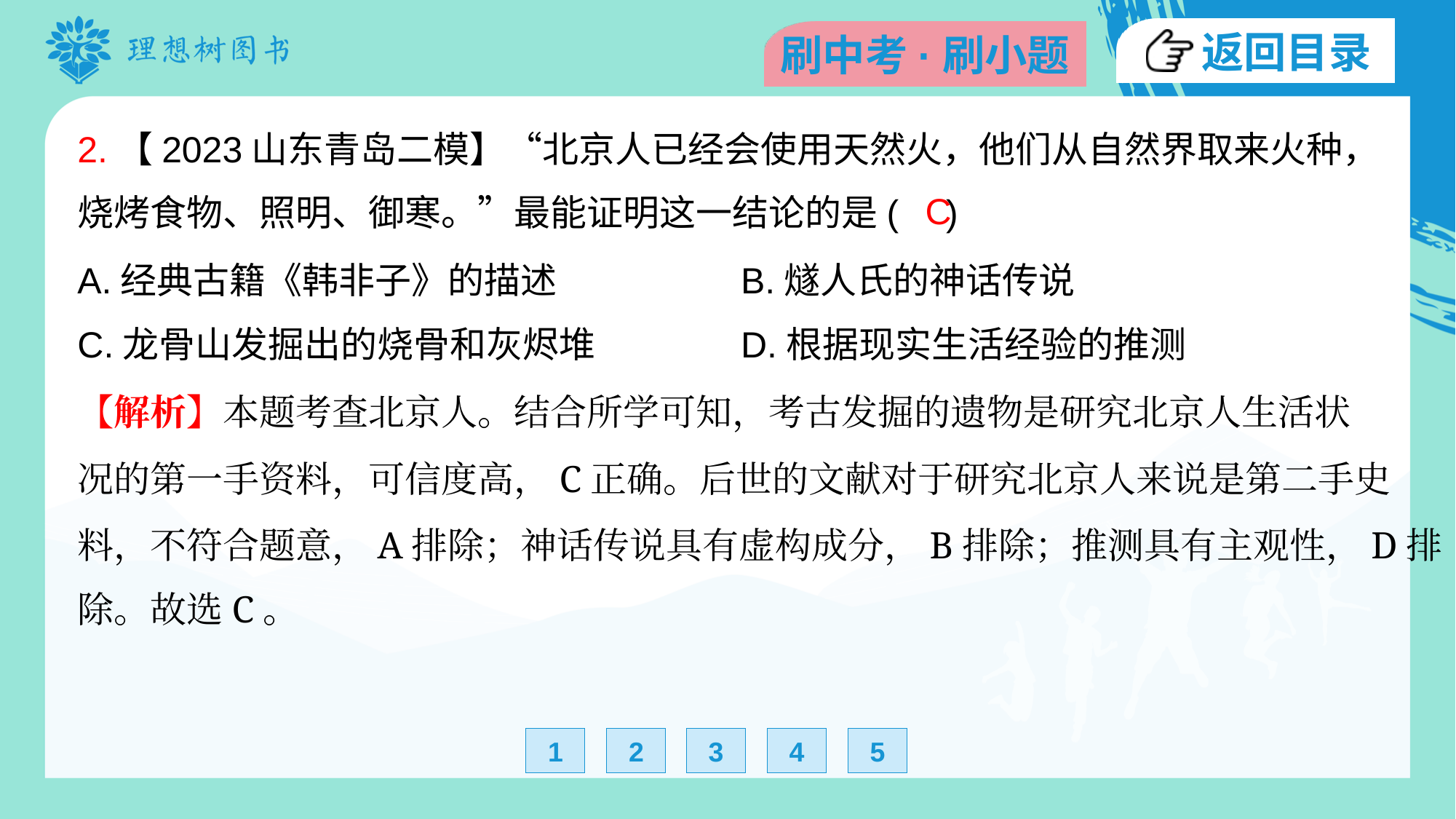

2.【2023山东青岛二模】“北京人已经会使用天然火，他们从自然界取来火种，
烧烤食物、照明、御寒。”最能证明这一结论的是(     )
C
A.经典古籍《韩非子》的描述	B.燧人氏的神话传说
C.龙骨山发掘出的烧骨和灰烬堆	D.根据现实生活经验的推测
【解析】本题考查北京人。结合所学可知，考古发掘的遗物是研究北京人生活状
况的第一手资料，可信度高，C正确。后世的文献对于研究北京人来说是第二手史
料，不符合题意，A排除；神话传说具有虚构成分，B排除；推测具有主观性，D排
除。故选C。